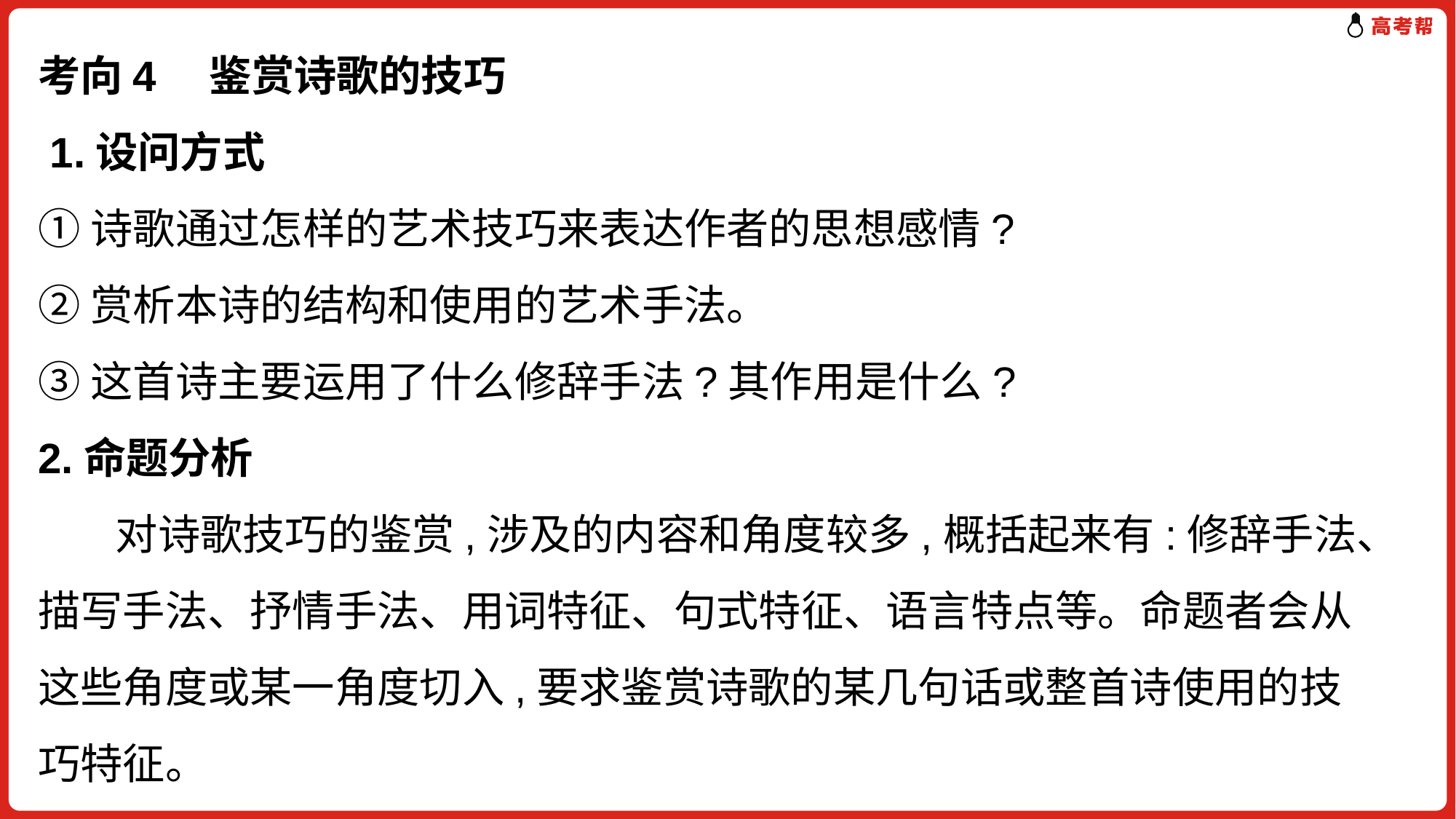

考向4　鉴赏诗歌的技巧
 1.设问方式
①诗歌通过怎样的艺术技巧来表达作者的思想感情?
②赏析本诗的结构和使用的艺术手法。
③这首诗主要运用了什么修辞手法?其作用是什么?
2.命题分析
       对诗歌技巧的鉴赏,涉及的内容和角度较多,概括起来有:修辞手法、描写手法、抒情手法、用词特征、句式特征、语言特点等。命题者会从这些角度或某一角度切入,要求鉴赏诗歌的某几句话或整首诗使用的技巧特征。